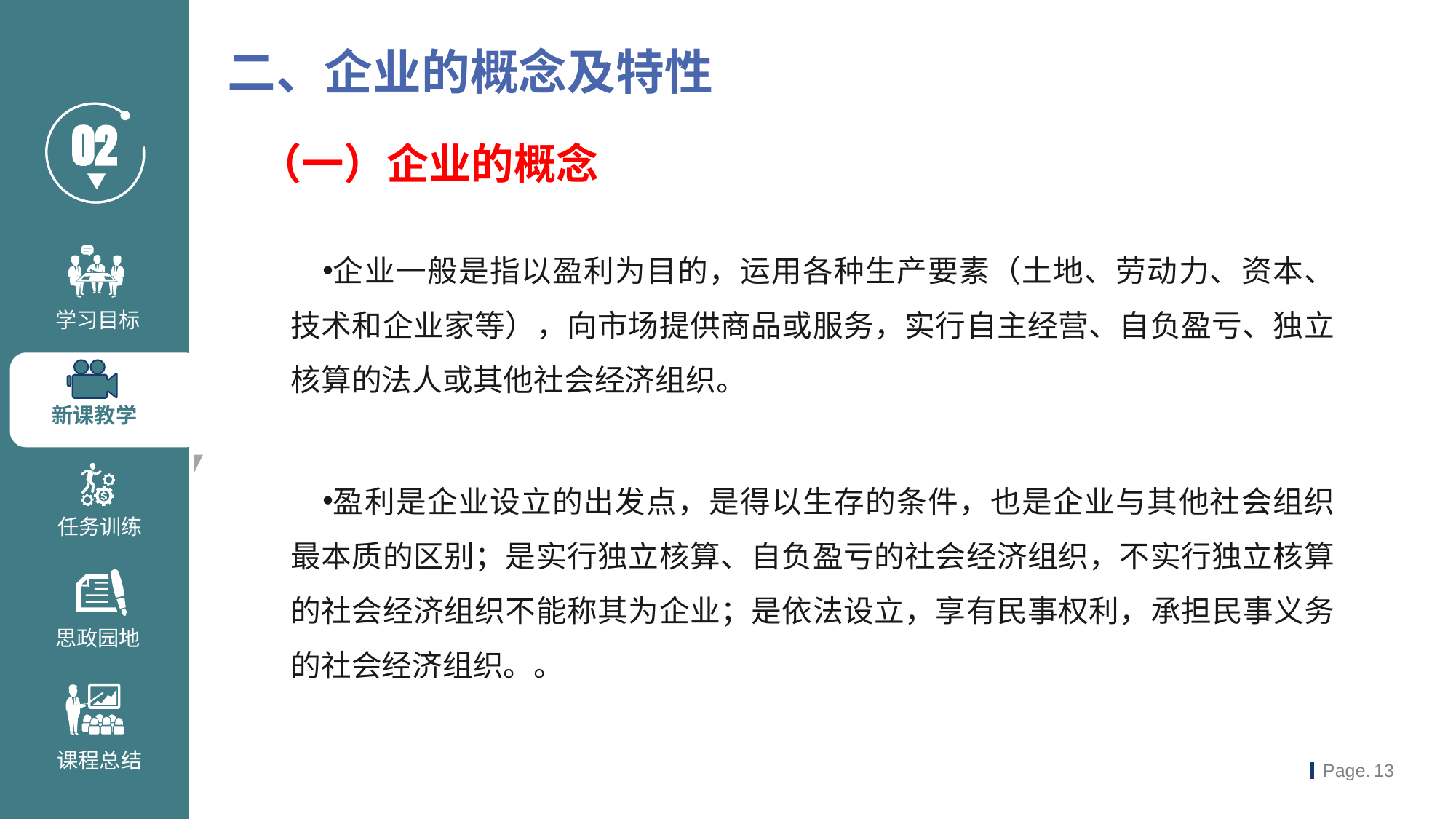

二、企业的概念及特性
（一）企业的概念
企业一般是指以盈利为目的，运用各种生产要素（土地、劳动力、资本、技术和企业家等），向市场提供商品或服务，实行自主经营、自负盈亏、独立核算的法人或其他社会经济组织。

盈利是企业设立的出发点，是得以生存的条件，也是企业与其他社会组织最本质的区别；是实行独立核算、自负盈亏的社会经济组织，不实行独立核算的社会经济组织不能称其为企业；是依法设立，享有民事权利，承担民事义务的社会经济组织。。